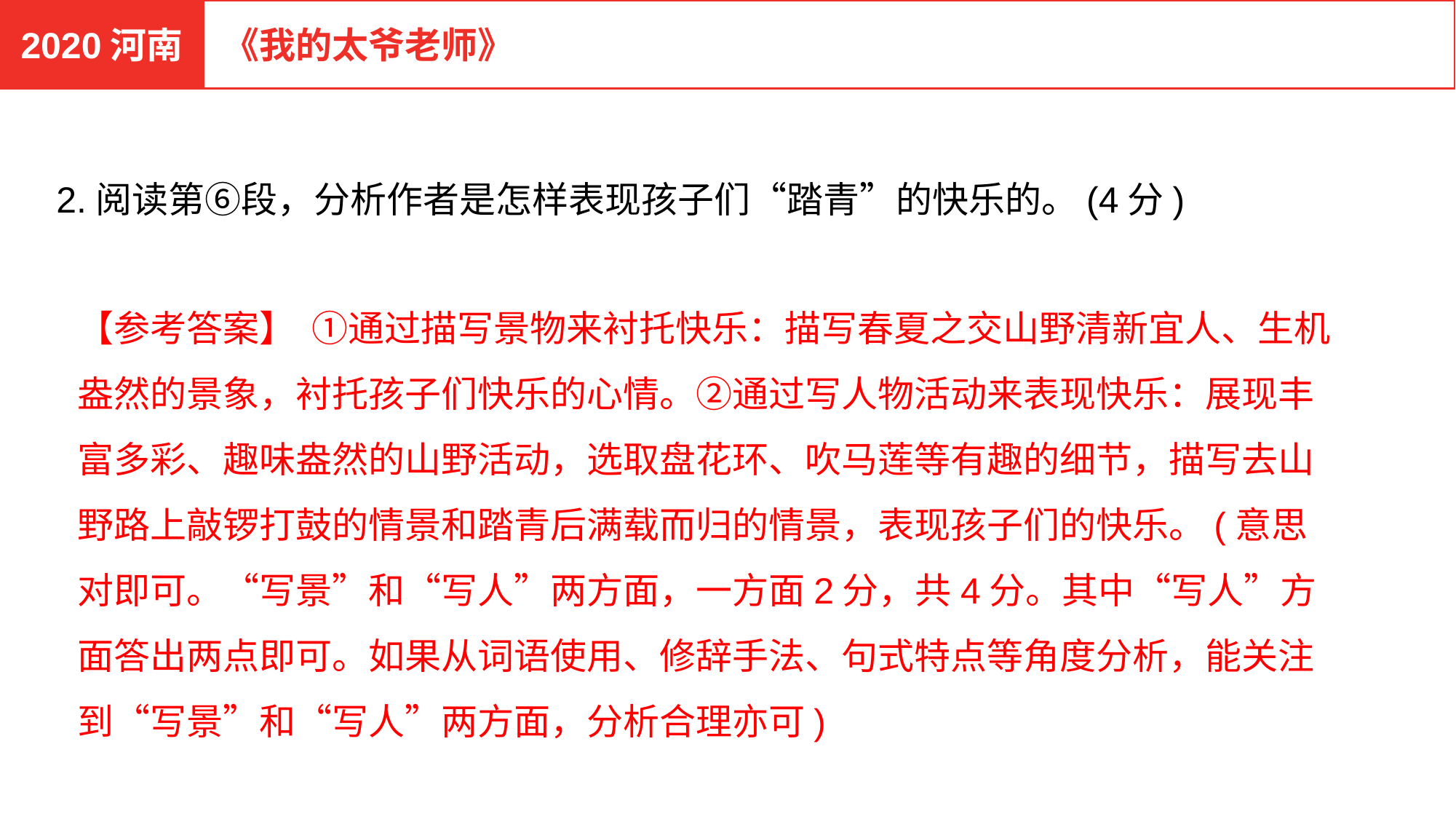

2020河南
《我的太爷老师》
2.阅读第⑥段，分析作者是怎样表现孩子们“踏青”的快乐的。(4分)
【参考答案】  ①通过描写景物来衬托快乐：描写春夏之交山野清新宜人、生机盎然的景象，衬托孩子们快乐的心情。②通过写人物活动来表现快乐：展现丰富多彩、趣味盎然的山野活动，选取盘花环、吹马莲等有趣的细节，描写去山野路上敲锣打鼓的情景和踏青后满载而归的情景，表现孩子们的快乐。(意思对即可。“写景”和“写人”两方面，一方面2分，共4分。其中“写人”方面答出两点即可。如果从词语使用、修辞手法、句式特点等角度分析，能关注到“写景”和“写人”两方面，分析合理亦可)